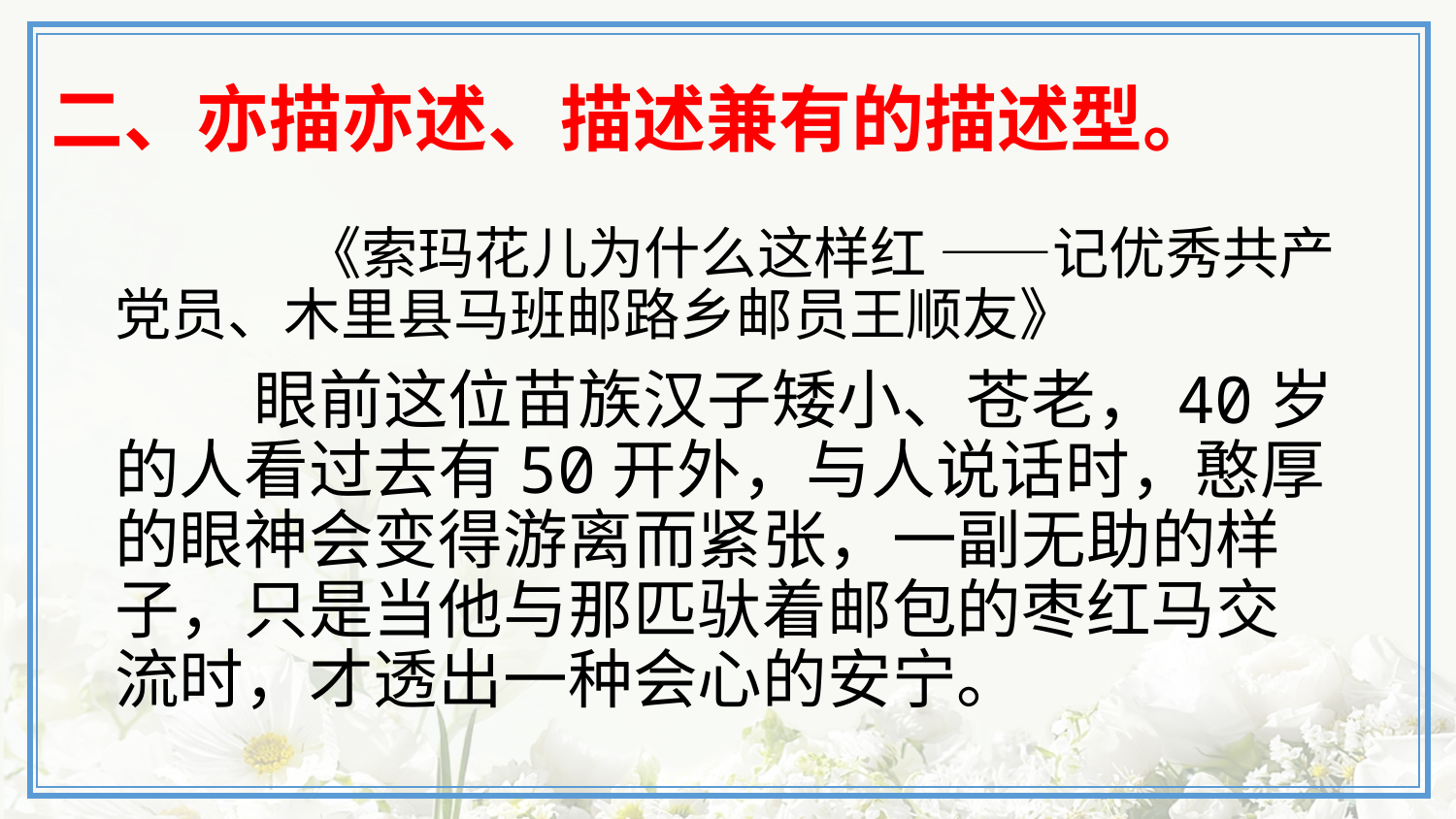

# 二、亦描亦述、描述兼有的描述型。
              《索玛花儿为什么这样红 ——记优秀共产党员、木里县马班邮路乡邮员王顺友》
 　　眼前这位苗族汉子矮小、苍老，40岁的人看过去有50开外，与人说话时，憨厚的眼神会变得游离而紧张，一副无助的样子，只是当他与那匹驮着邮包的枣红马交流时，才透出一种会心的安宁。